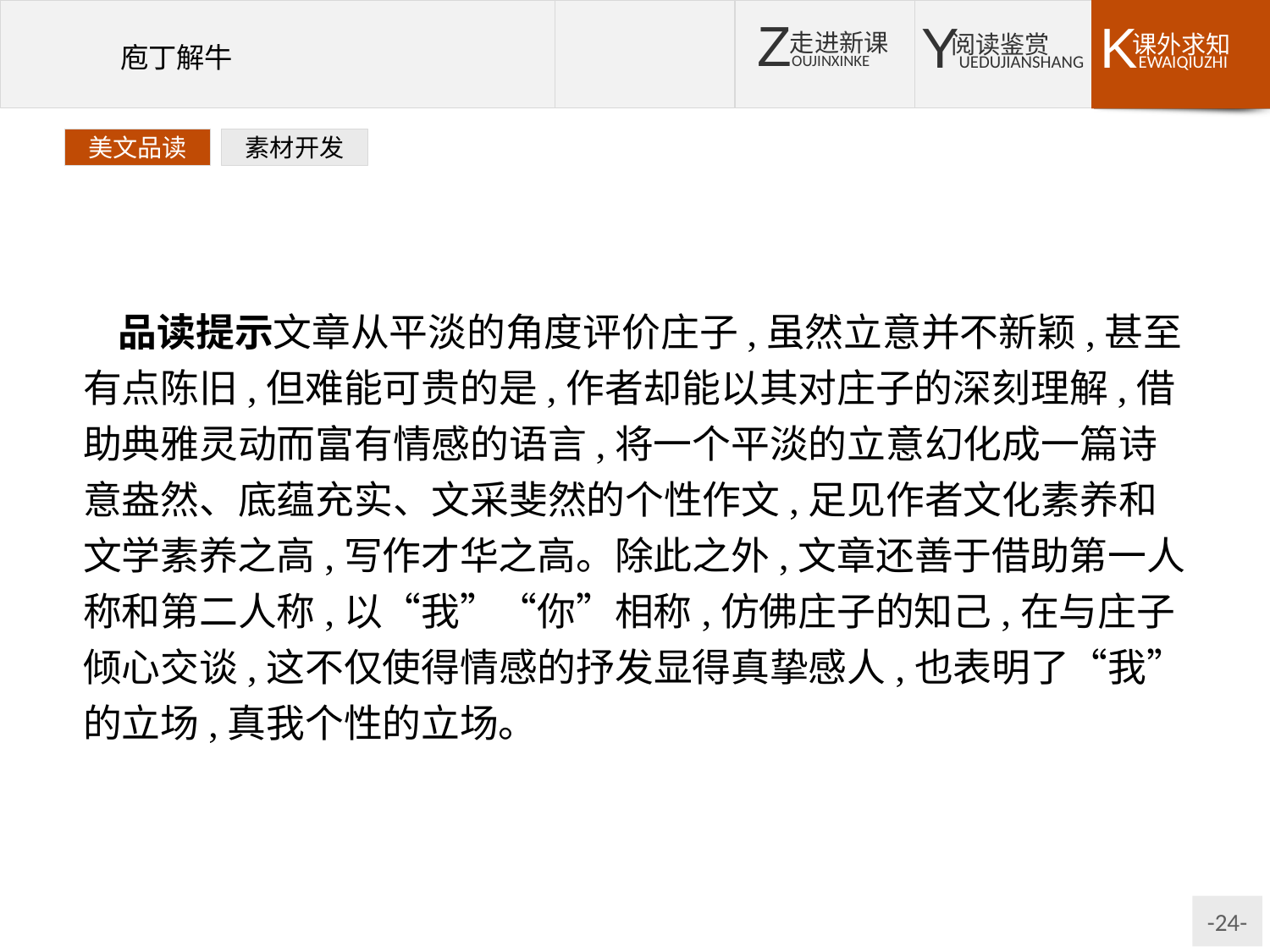

美文品读
素材开发
品读提示文章从平淡的角度评价庄子,虽然立意并不新颖,甚至有点陈旧,但难能可贵的是,作者却能以其对庄子的深刻理解,借助典雅灵动而富有情感的语言,将一个平淡的立意幻化成一篇诗意盎然、底蕴充实、文采斐然的个性作文,足见作者文化素养和文学素养之高,写作才华之高。除此之外,文章还善于借助第一人称和第二人称,以“我”“你”相称,仿佛庄子的知己,在与庄子倾心交谈,这不仅使得情感的抒发显得真挚感人,也表明了“我”的立场,真我个性的立场。